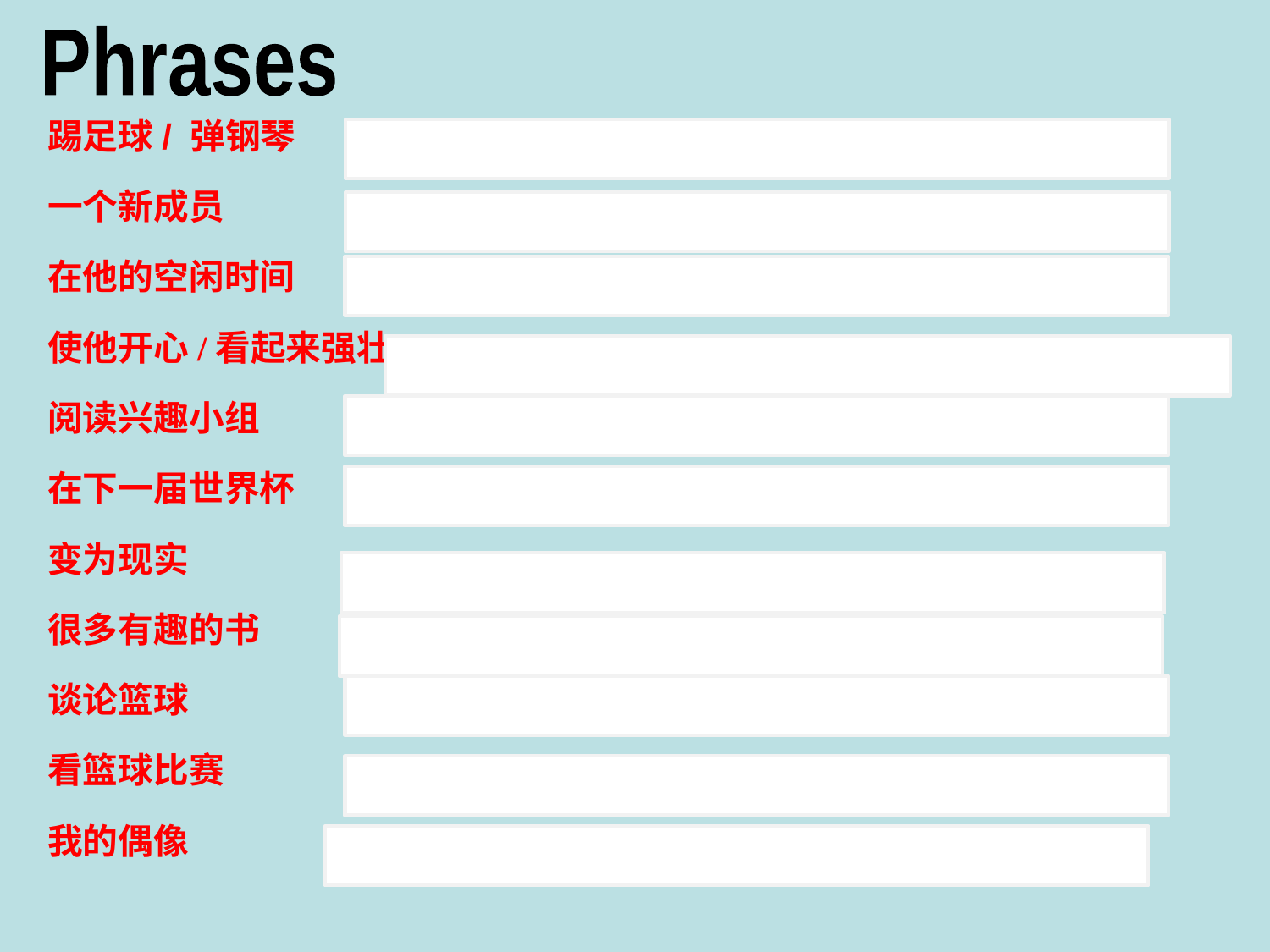

Phrases
踢足球/ 弹钢琴                   play football/ play the piano
一个新成员                            a new member
在他的空闲时间                    in his free time
使他开心/看起来强壮           make him happy/look strong
阅读兴趣小组                        the Reading Club
在下一届世界杯                    the next World Cup
变为现实                                come true
很多有趣的书                       a lot of interesting books
谈论篮球                               talk about basketball
看篮球比赛                           watch basketball matches
我的偶像                               my hero